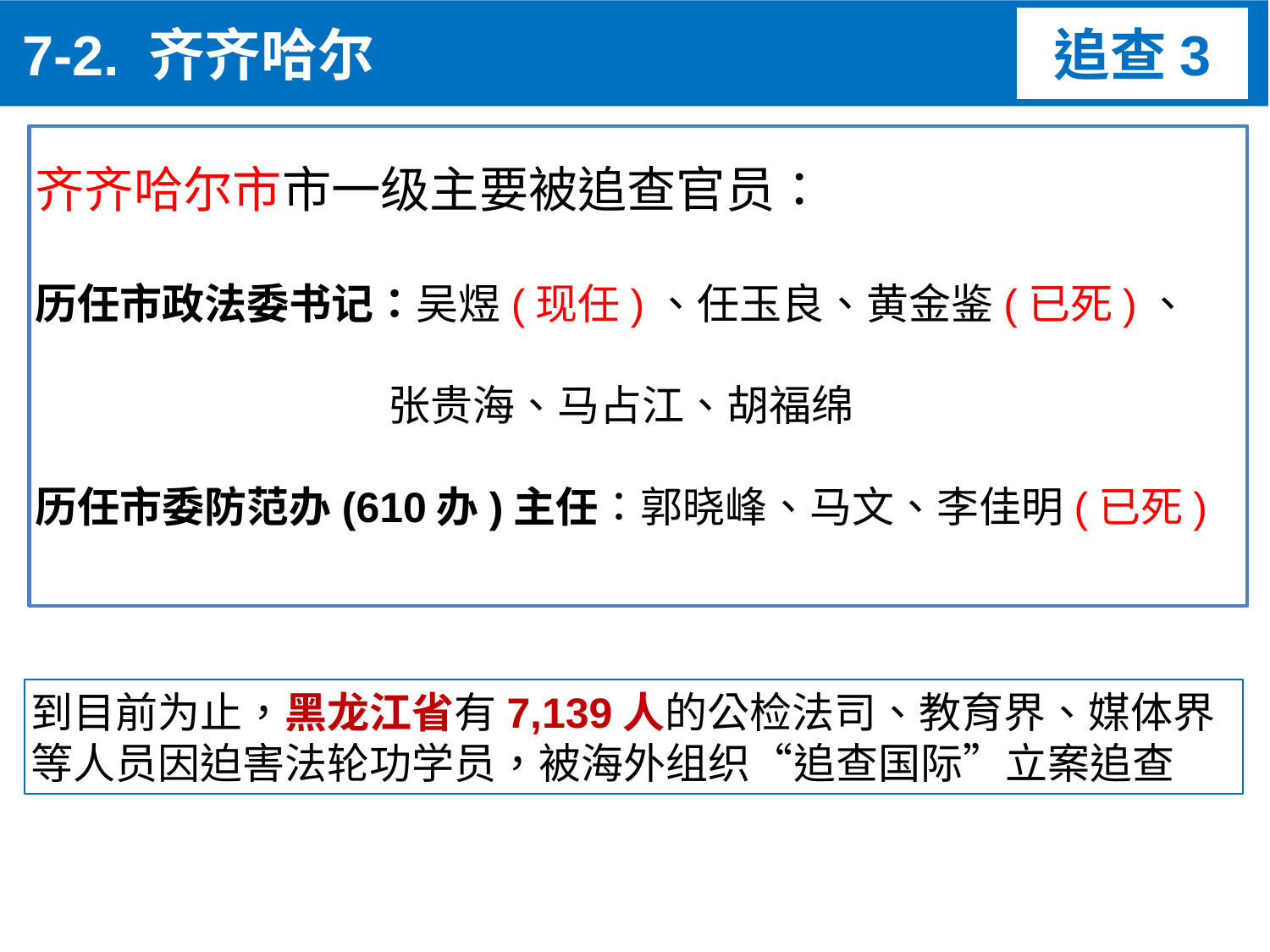

7-2. 齐齐哈尔

追查3

齐齐哈尔市市一级主要被追查官员：
历任市政法委书记：吴煜(现任)、任玉良、黄金鉴(已死)、
                                    张贵海、马占江、胡福绵
历任市委防范办(610办)主任：郭晓峰、马文、李佳明(已死)

到目前为止，黑龙江省有7,139人的公检法司、教育界、媒体界等人员因迫害法轮功学员，被海外组织“追查国际”立案追查